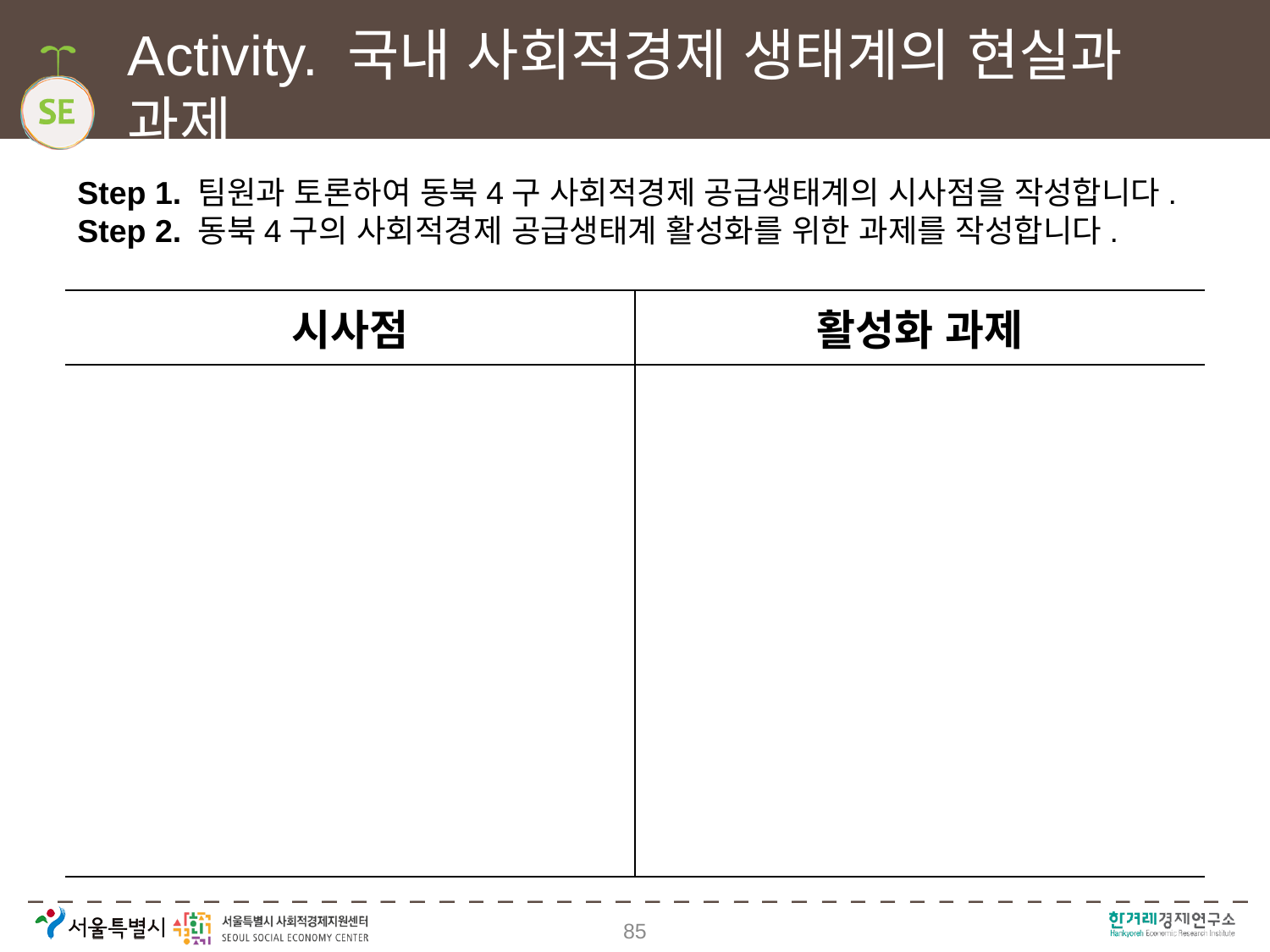

# Activity. 국내 사회적경제 생태계의 현실과 과제
Step 1. 팀원과 토론하여 동북4구 사회적경제 공급생태계의 시사점을 작성합니다.
Step 2. 동북4구의 사회적경제 공급생태계 활성화를 위한 과제를 작성합니다.
| 시사점 | 활성화 과제 |
| --- | --- |
|  |  |
85